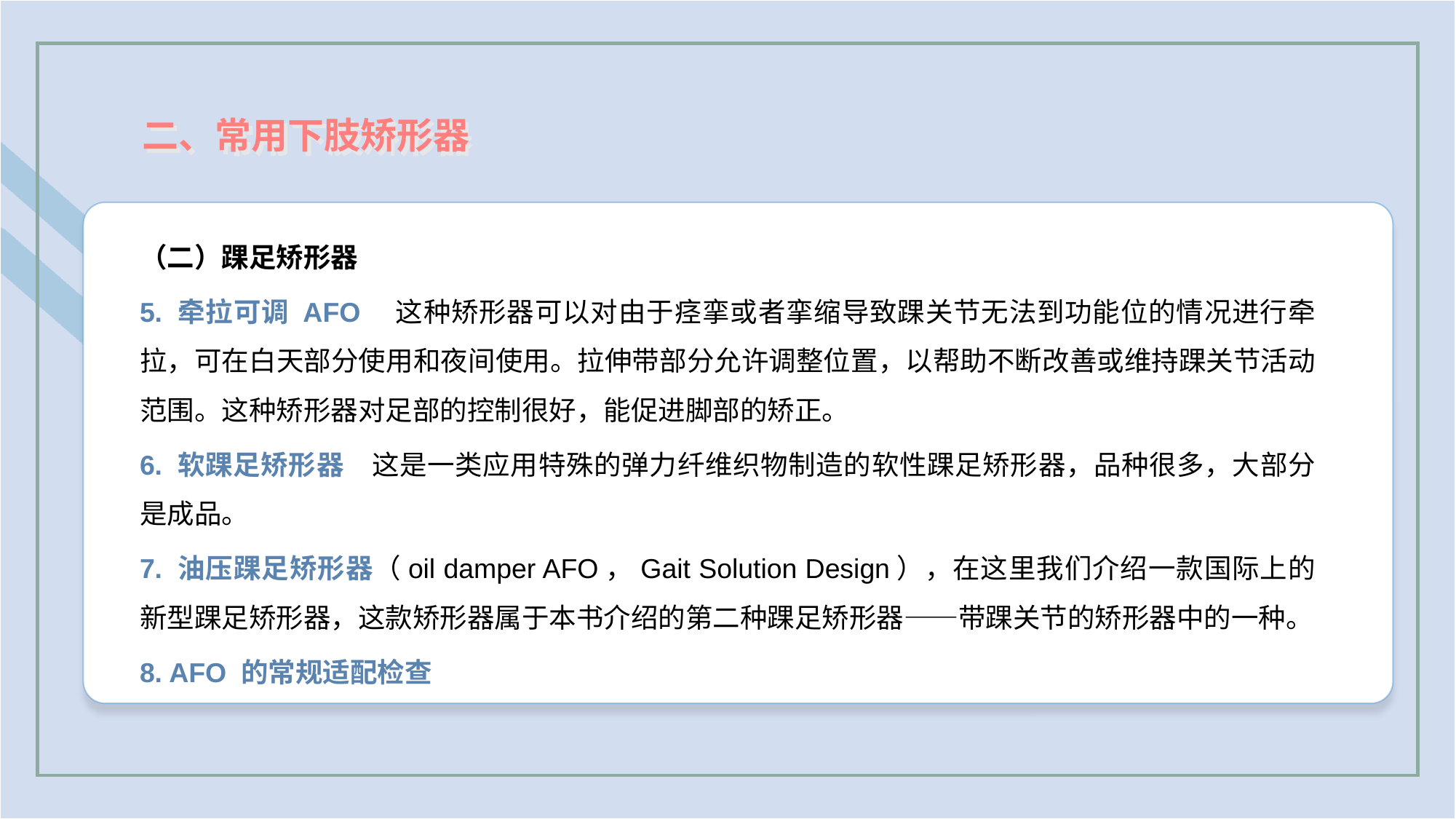

二、常用下肢矫形器

（二）踝足矫形器
5. 牵拉可调 AFO　这种矫形器可以对由于痉挛或者挛缩导致踝关节无法到功能位的情况进行牵拉，可在白天部分使用和夜间使用。拉伸带部分允许调整位置，以帮助不断改善或维持踝关节活动范围。这种矫形器对足部的控制很好，能促进脚部的矫正。
6. 软踝足矫形器　这是一类应用特殊的弹力纤维织物制造的软性踝足矫形器，品种很多，大部分是成品。
7. 油压踝足矫形器（oil damper AFO，Gait Solution Design），在这里我们介绍一款国际上的新型踝足矫形器，这款矫形器属于本书介绍的第二种踝足矫形器——带踝关节的矫形器中的一种。
8. AFO 的常规适配检查